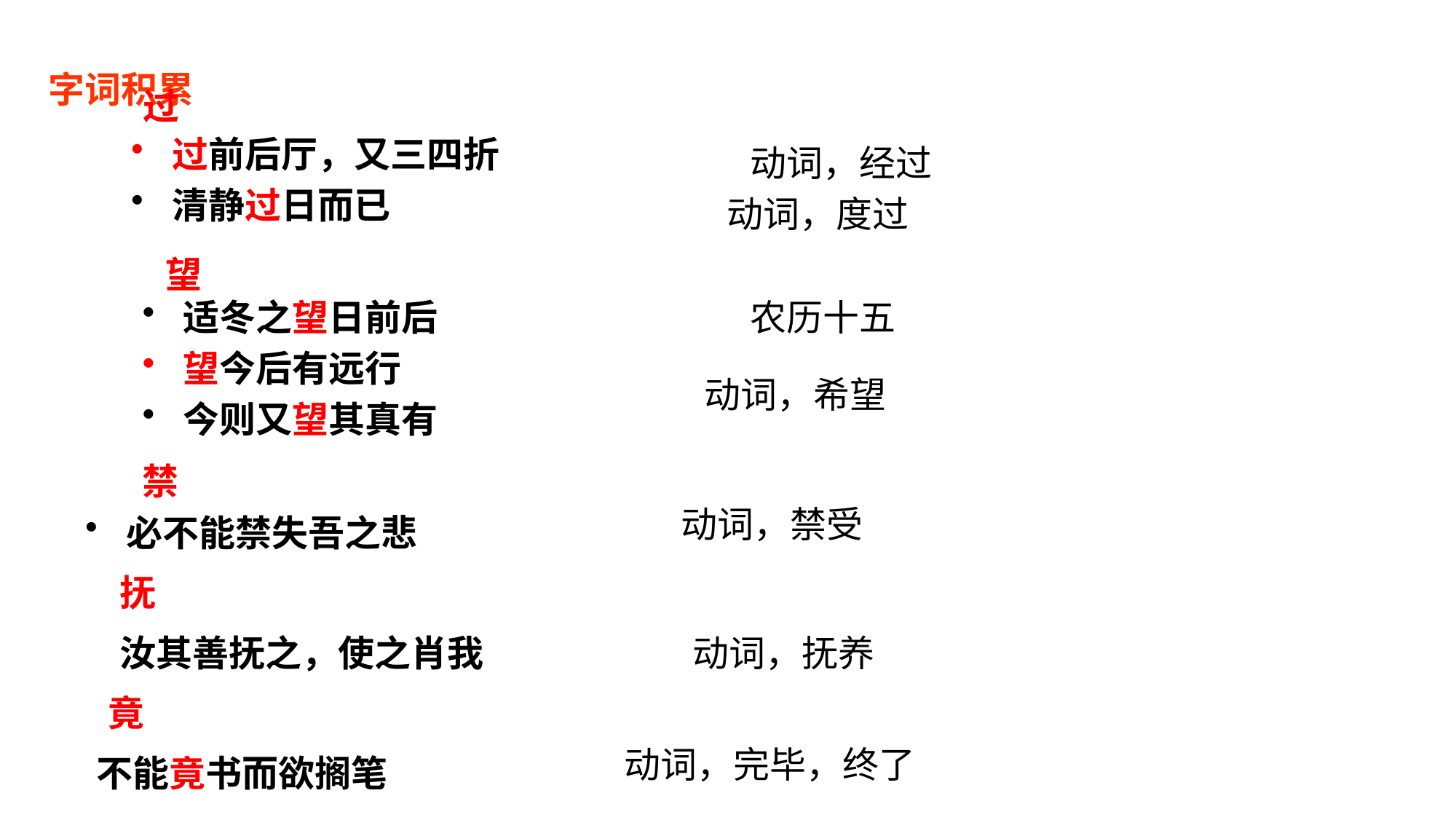

# 字词积累
过
过前后厅，又三四折
清静过日而已
动词，经过
动词，度过
望
适冬之望日前后
望今后有远行
今则又望其真有
农历十五
动词，希望
禁
动词，禁受
必不能禁失吾之悲
抚
汝其善抚之，使之肖我
动词，抚养
竟
动词，完毕，终了
不能竟书而欲搁笔